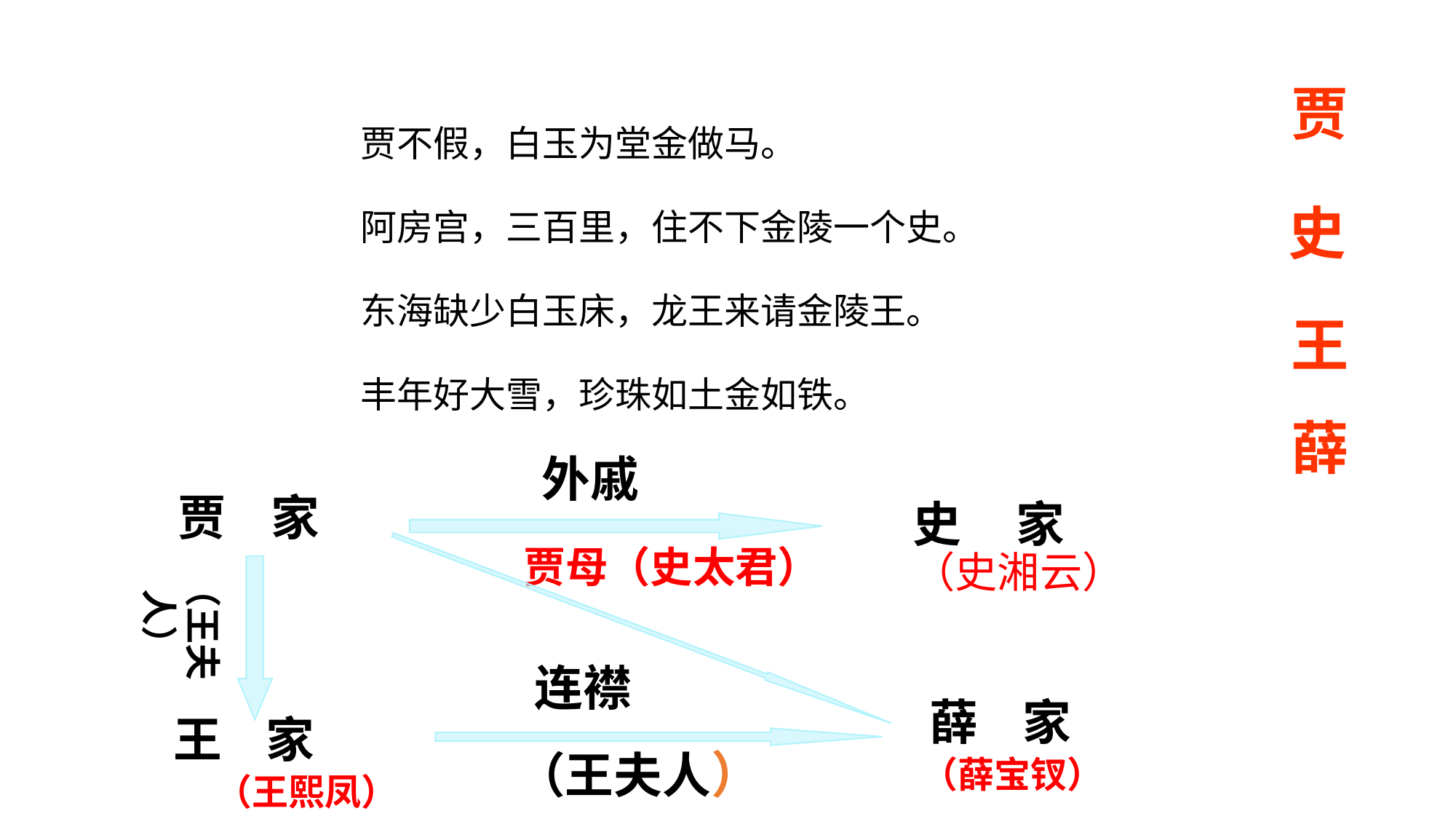

贾
贾不假，白玉为堂金做马。
阿房宫，三百里，住不下金陵一个史。
东海缺少白玉床，龙王来请金陵王。
丰年好大雪，珍珠如土金如铁。
史
王
薛
外戚
贾    家
史     家

贾母（史太君）
（王夫人）
（史湘云）

连襟
薛    家
王    家

（王夫人）
（薛宝钗）
（王熙凤）